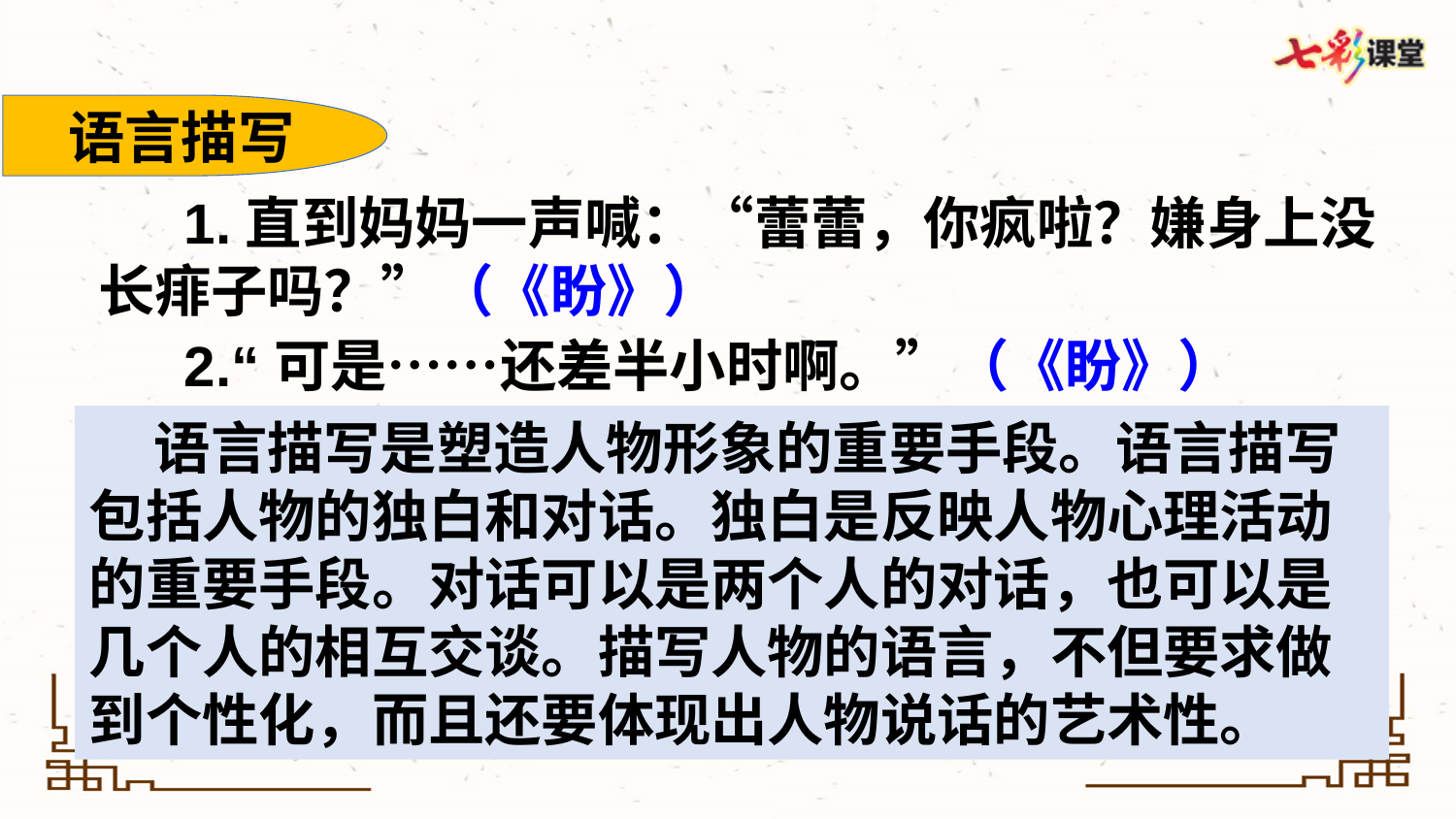

语言描写
1.直到妈妈一声喊：“蕾蕾，你疯啦？嫌身上没长痱子吗？”（《盼》）
2.“可是……还差半小时啊。”（《盼》）
    语言描写是塑造人物形象的重要手段。语言描写包括人物的独白和对话。独白是反映人物心理活动的重要手段。对话可以是两个人的对话，也可以是几个人的相互交谈。描写人物的语言，不但要求做到个性化，而且还要体现出人物说话的艺术性。